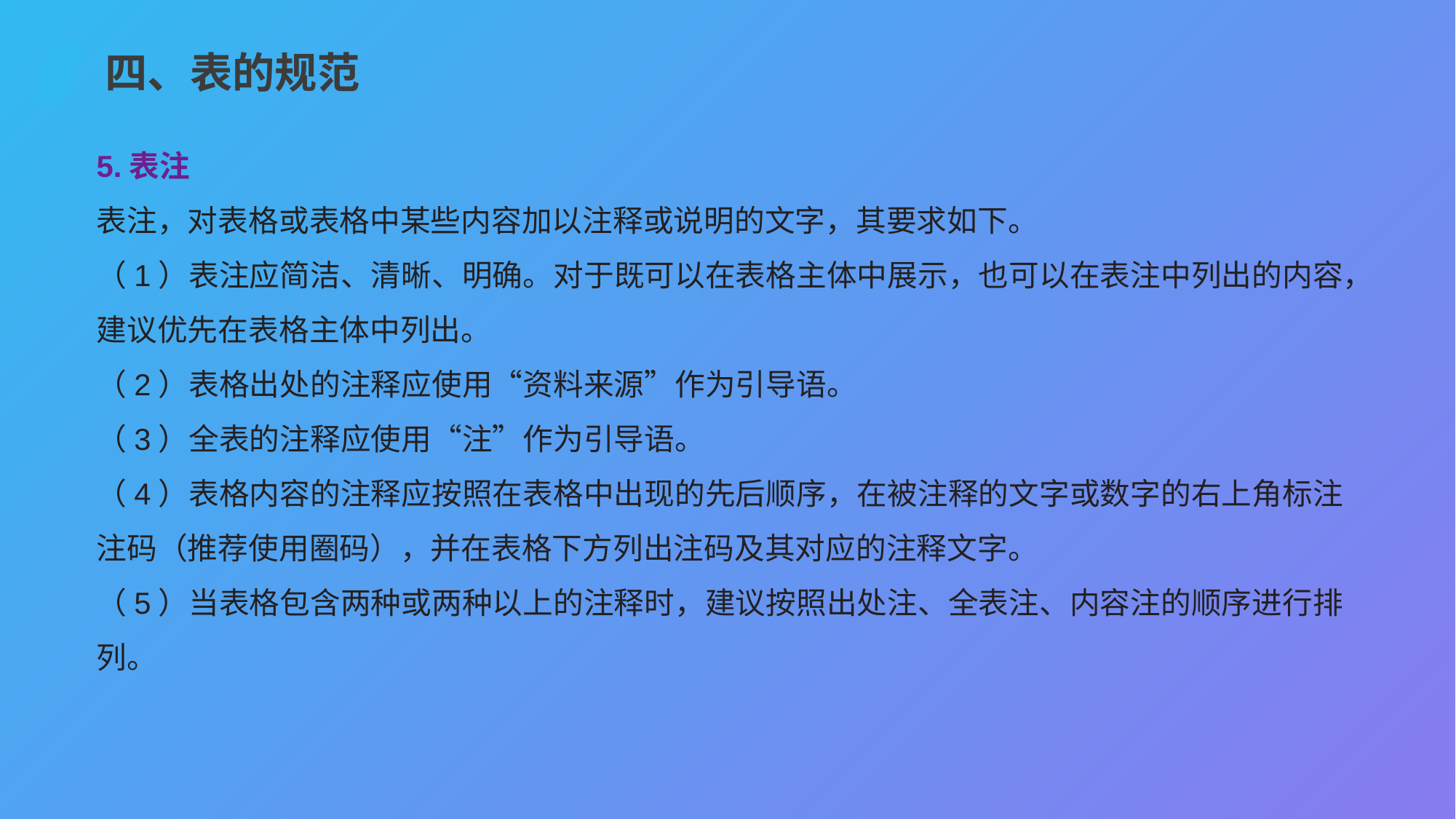

四、表的规范
5.表注
表注，对表格或表格中某些内容加以注释或说明的文字，其要求如下。
（1）表注应简洁、清晰、明确。对于既可以在表格主体中展示，也可以在表注中列出的内容，建议优先在表格主体中列出。
（2）表格出处的注释应使用“资料来源”作为引导语。
（3）全表的注释应使用“注”作为引导语。
（4）表格内容的注释应按照在表格中出现的先后顺序，在被注释的文字或数字的右上角标注注码（推荐使用圈码），并在表格下方列出注码及其对应的注释文字。
（5）当表格包含两种或两种以上的注释时，建议按照出处注、全表注、内容注的顺序进行排列。